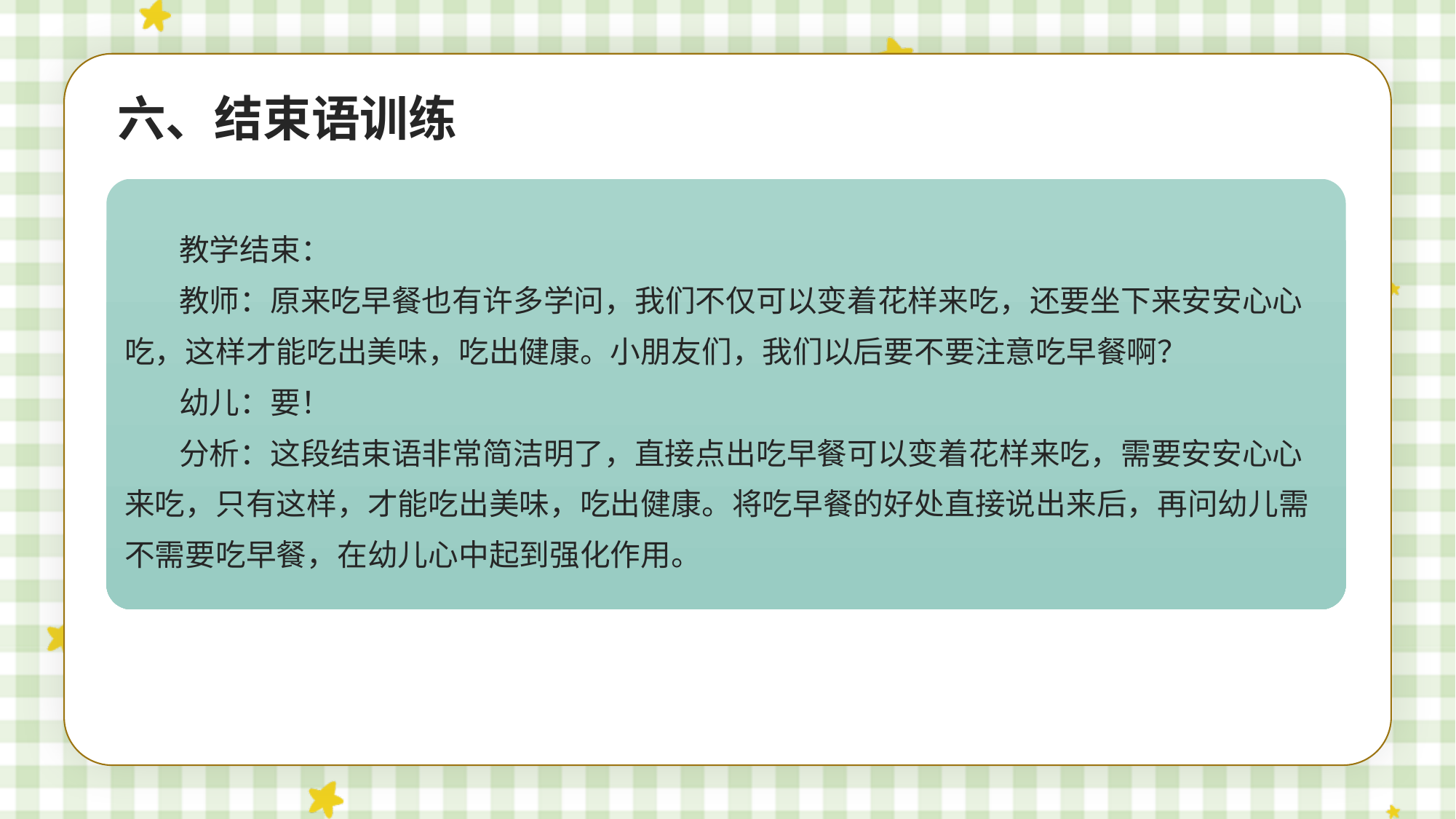

六、结束语训练
教学结束：
教师：原来吃早餐也有许多学问，我们不仅可以变着花样来吃，还要坐下来安安心心吃，这样才能吃出美味，吃出健康。小朋友们，我们以后要不要注意吃早餐啊？
幼儿：要！
分析：这段结束语非常简洁明了，直接点出吃早餐可以变着花样来吃，需要安安心心来吃，只有这样，才能吃出美味，吃出健康。将吃早餐的好处直接说出来后，再问幼儿需不需要吃早餐，在幼儿心中起到强化作用。